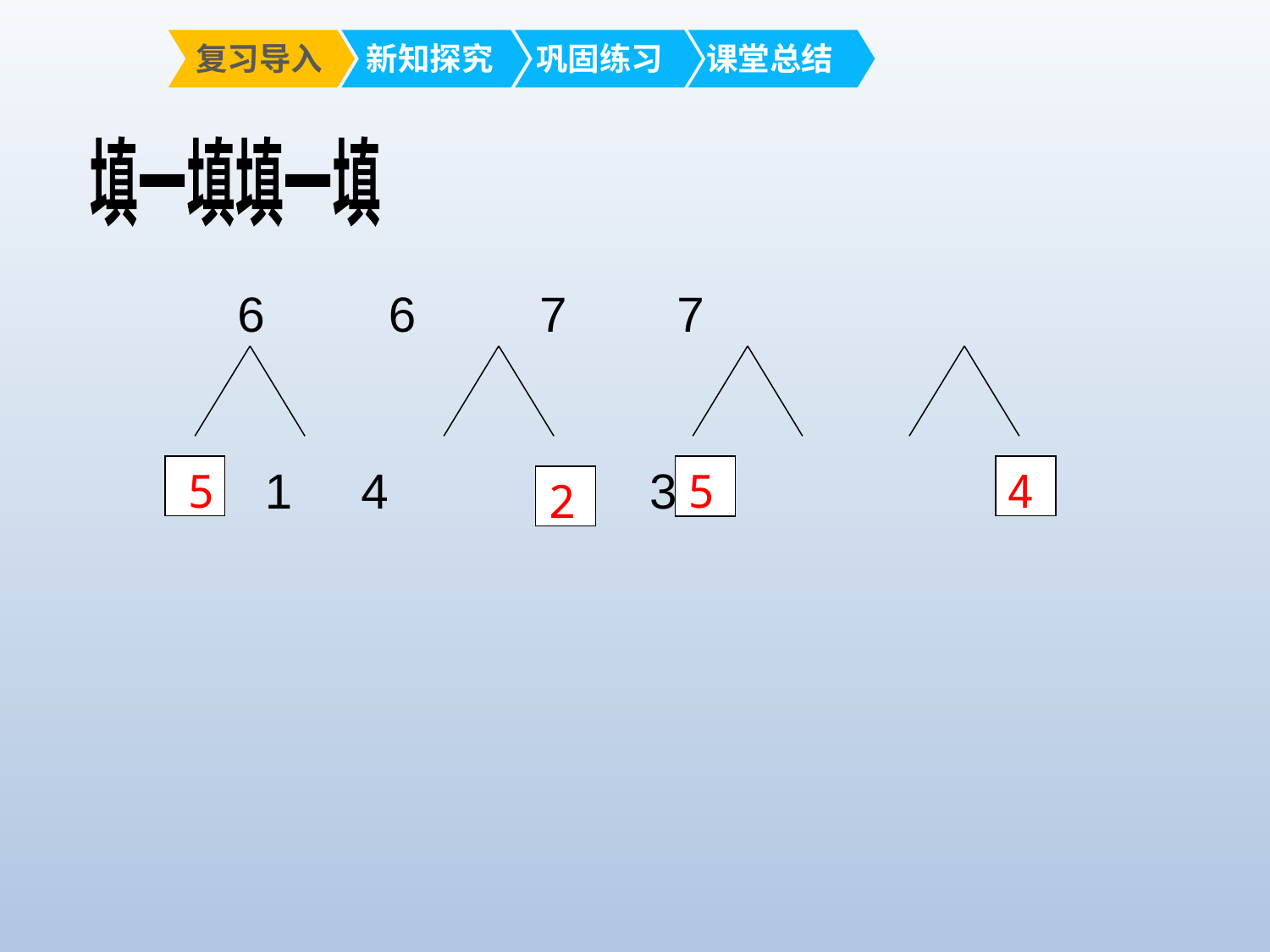

复习导入
 新知探究
 巩固练习
 课堂总结
填一填填一填
6         6         7        7

  1     4             2    3

5

5
4

2